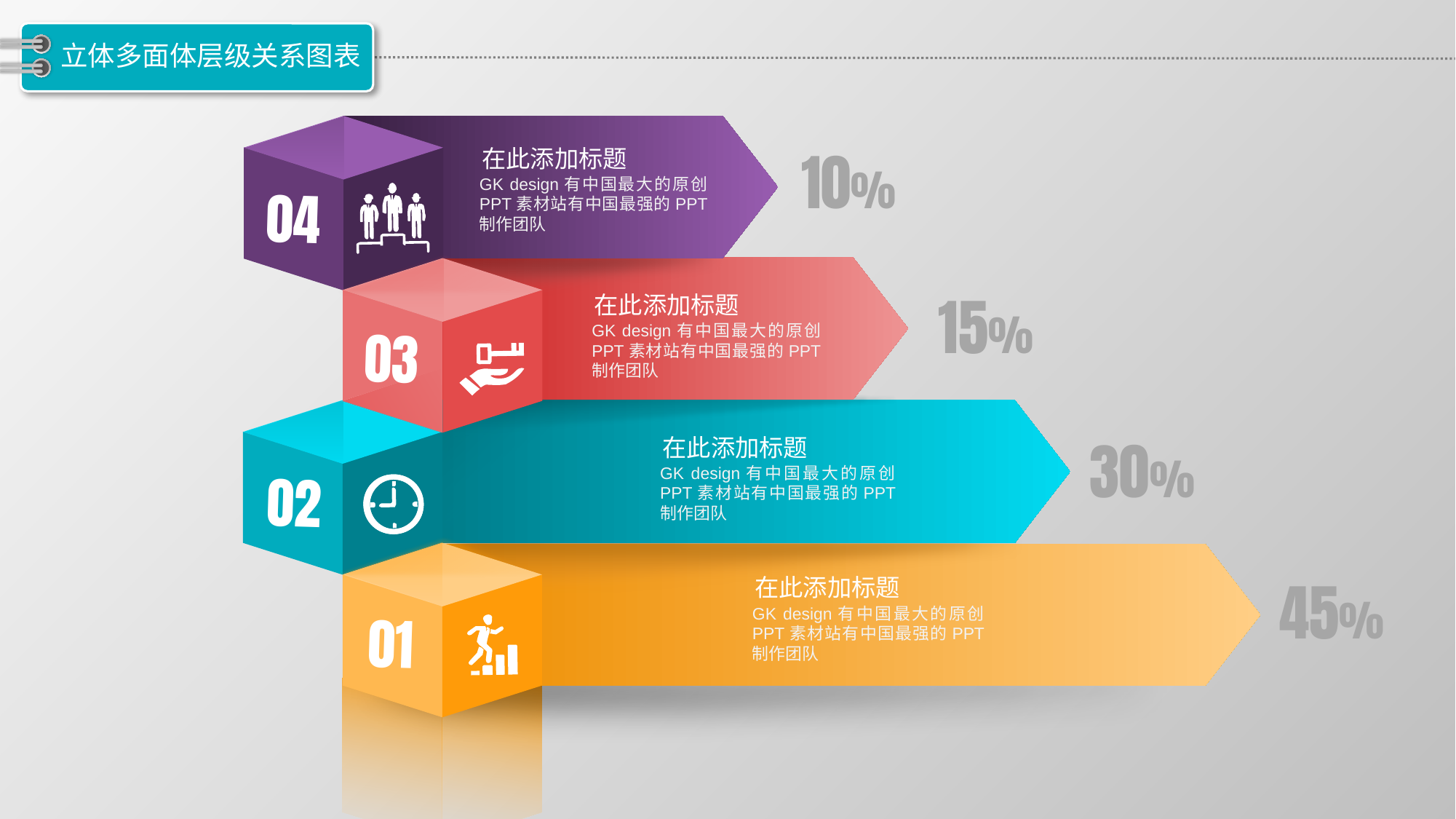

# 立体多面体层级关系图表

在此添加标题
10%
GK design有中国最大的原创PPT素材站有中国最强的PPT制作团队
04

在此添加标题
15%
GK design有中国最大的原创PPT素材站有中国最强的PPT制作团队
03

在此添加标题
30%
GK design有中国最大的原创PPT素材站有中国最强的PPT制作团队
02

在此添加标题
45%
GK design有中国最大的原创PPT素材站有中国最强的PPT制作团队
01